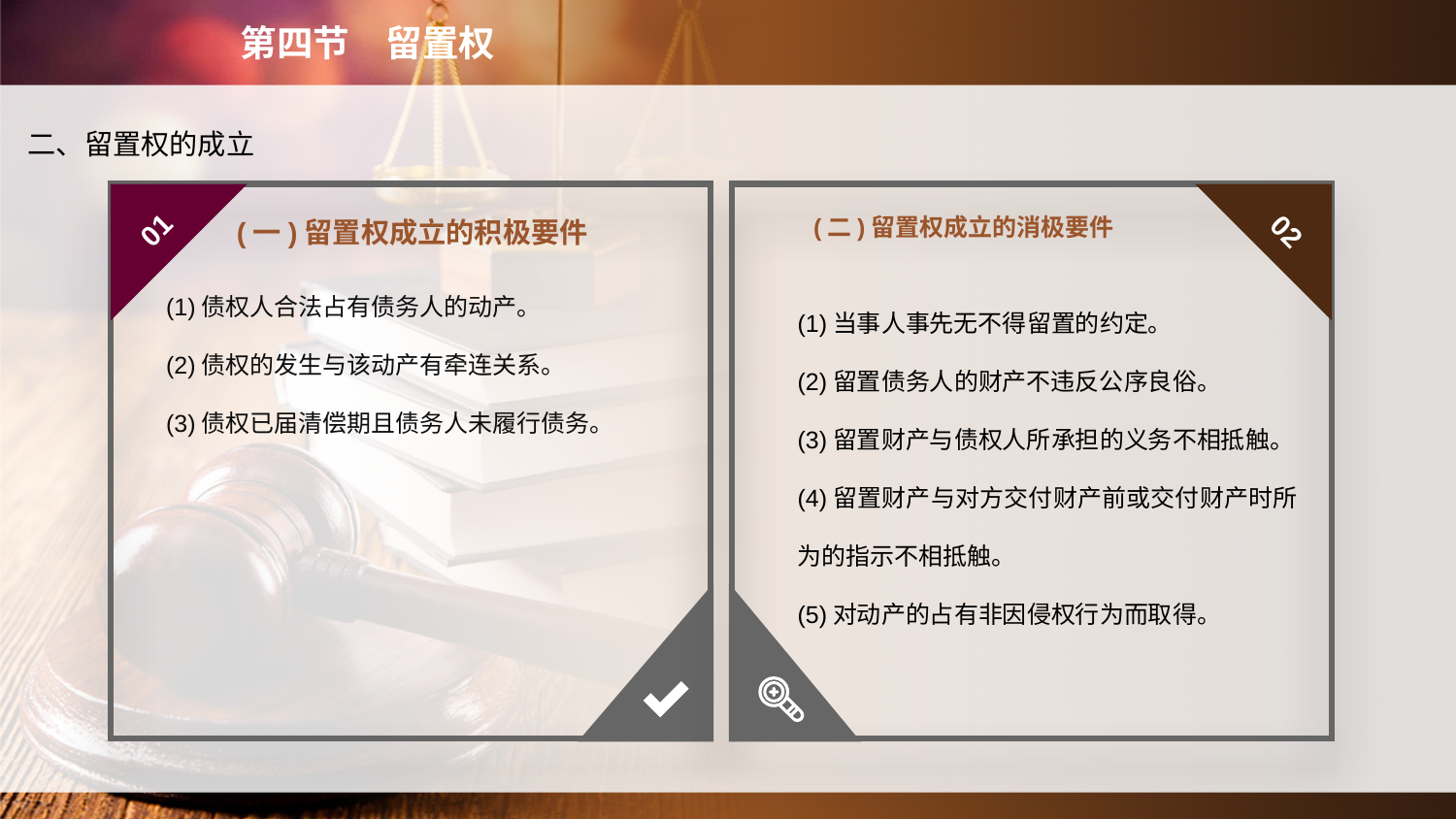

第四节　留置权
二、留置权的成立

(二)留置权成立的消极要件
01
02
(一)留置权成立的积极要件
(1)债权人合法占有债务人的动产。
(2)债权的发生与该动产有牵连关系。
(3)债权已届清偿期且债务人未履行债务。

(1)当事人事先无不得留置的约定。
(2)留置债务人的财产不违反公序良俗。
(3)留置财产与债权人所承担的义务不相抵触。
(4)留置财产与对方交付财产前或交付财产时所为的指示不相抵触。
(5)对动产的占有非因侵权行为而取得。